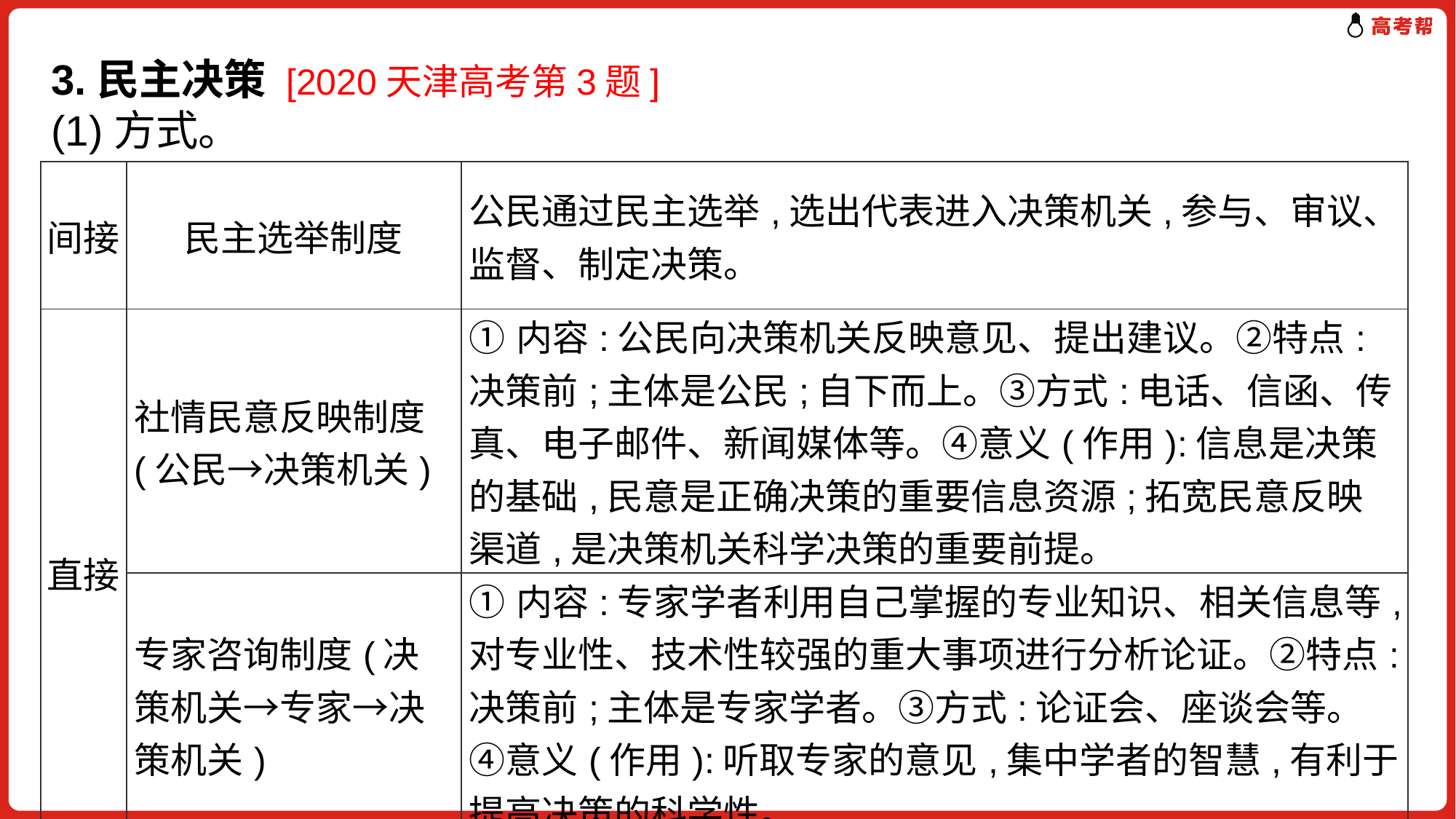

# 3.民主决策 [2020天津高考第3题] (1)方式。
| 间接 | 民主选举制度 | 公民通过民主选举,选出代表进入决策机关,参与、审议、监督、制定决策。 |
| --- | --- | --- |
| 直接 | 社情民意反映制度(公民→决策机关) | ①内容:公民向决策机关反映意见、提出建议。②特点:决策前;主体是公民;自下而上。③方式:电话、信函、传真、电子邮件、新闻媒体等。④意义(作用):信息是决策的基础,民意是正确决策的重要信息资源;拓宽民意反映渠道,是决策机关科学决策的重要前提。 |
|  | 专家咨询制度(决策机关→专家→决策机关) | ①内容:专家学者利用自己掌握的专业知识、相关信息等,对专业性、技术性较强的重大事项进行分析论证。②特点:决策前;主体是专家学者。③方式:论证会、座谈会等。④意义(作用):听取专家的意见,集中学者的智慧,有利于提高决策的科学性。 |